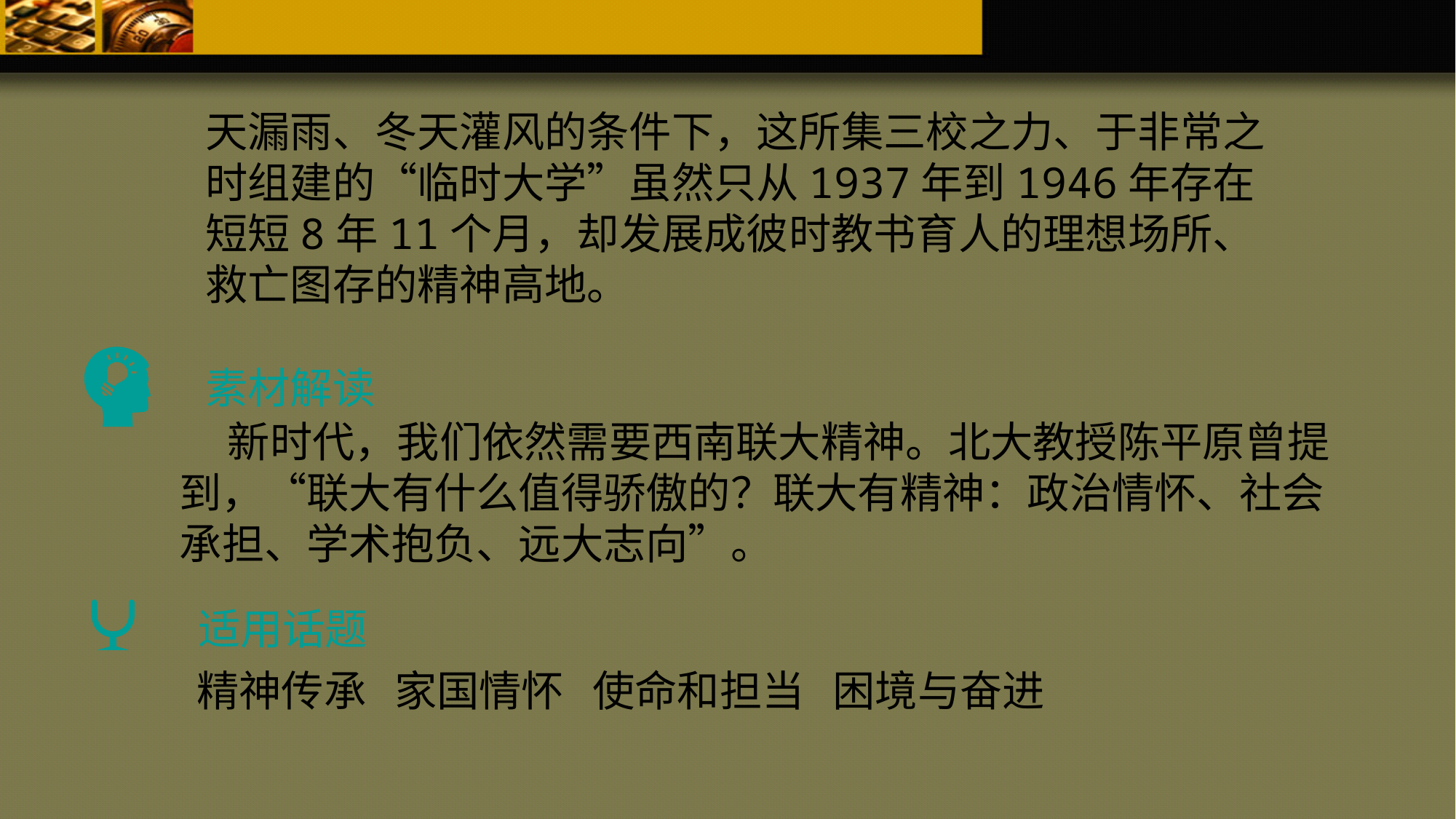

天漏雨、冬天灌风的条件下，这所集三校之力、于非常之时组建的“临时大学”虽然只从1937年到1946年存在短短8年11个月，却发展成彼时教书育人的理想场所、救亡图存的精神高地。

素材解读
    新时代，我们依然需要西南联大精神。北大教授陈平原曾提到，“联大有什么值得骄傲的？联大有精神：政治情怀、社会承担、学术抱负、远大志向”。
适用话题

精神传承   家国情怀   使命和担当   困境与奋进